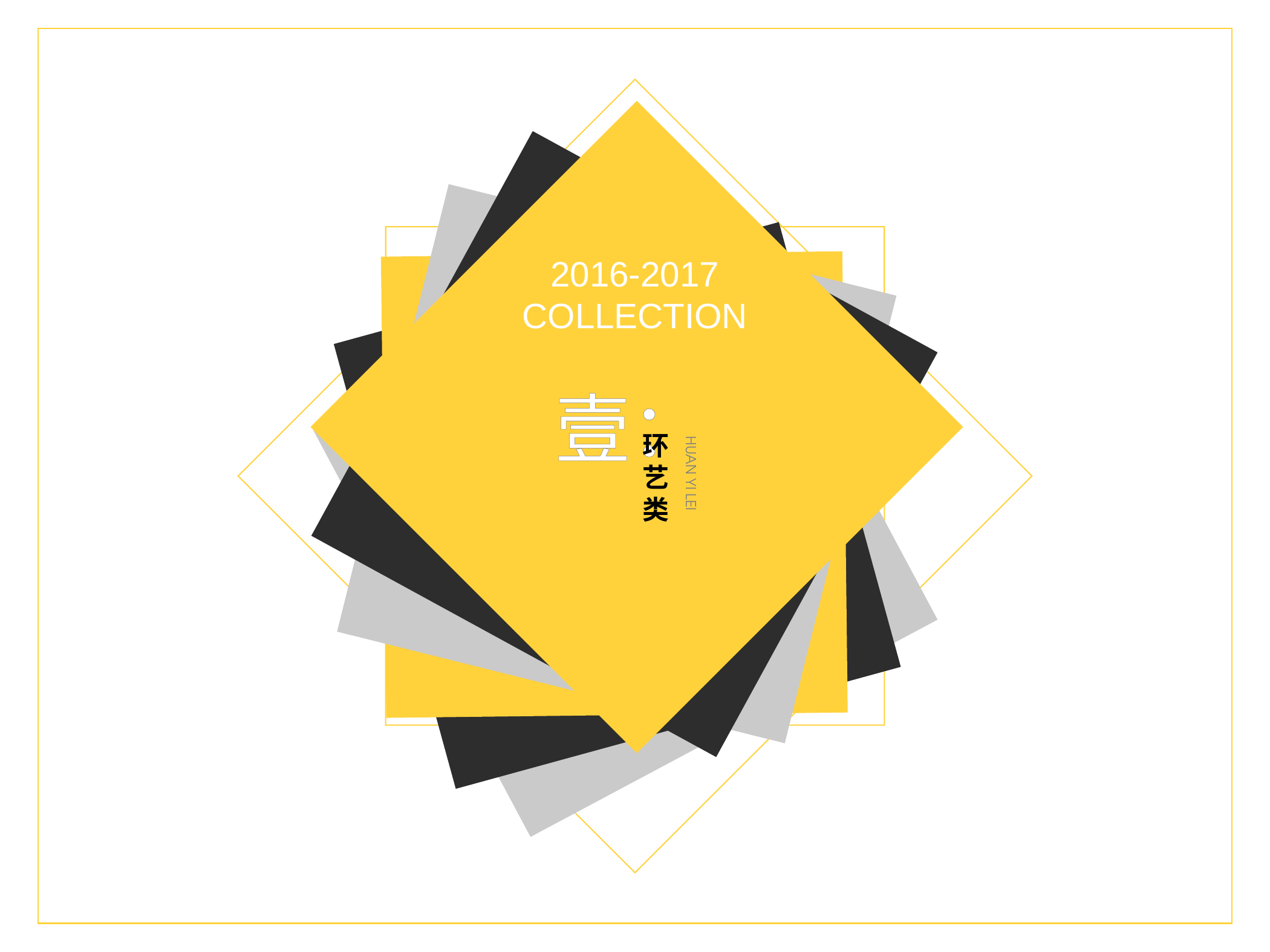

2016-2017
COLLECTION
壹：
环
艺
类
HUAN YI LEI